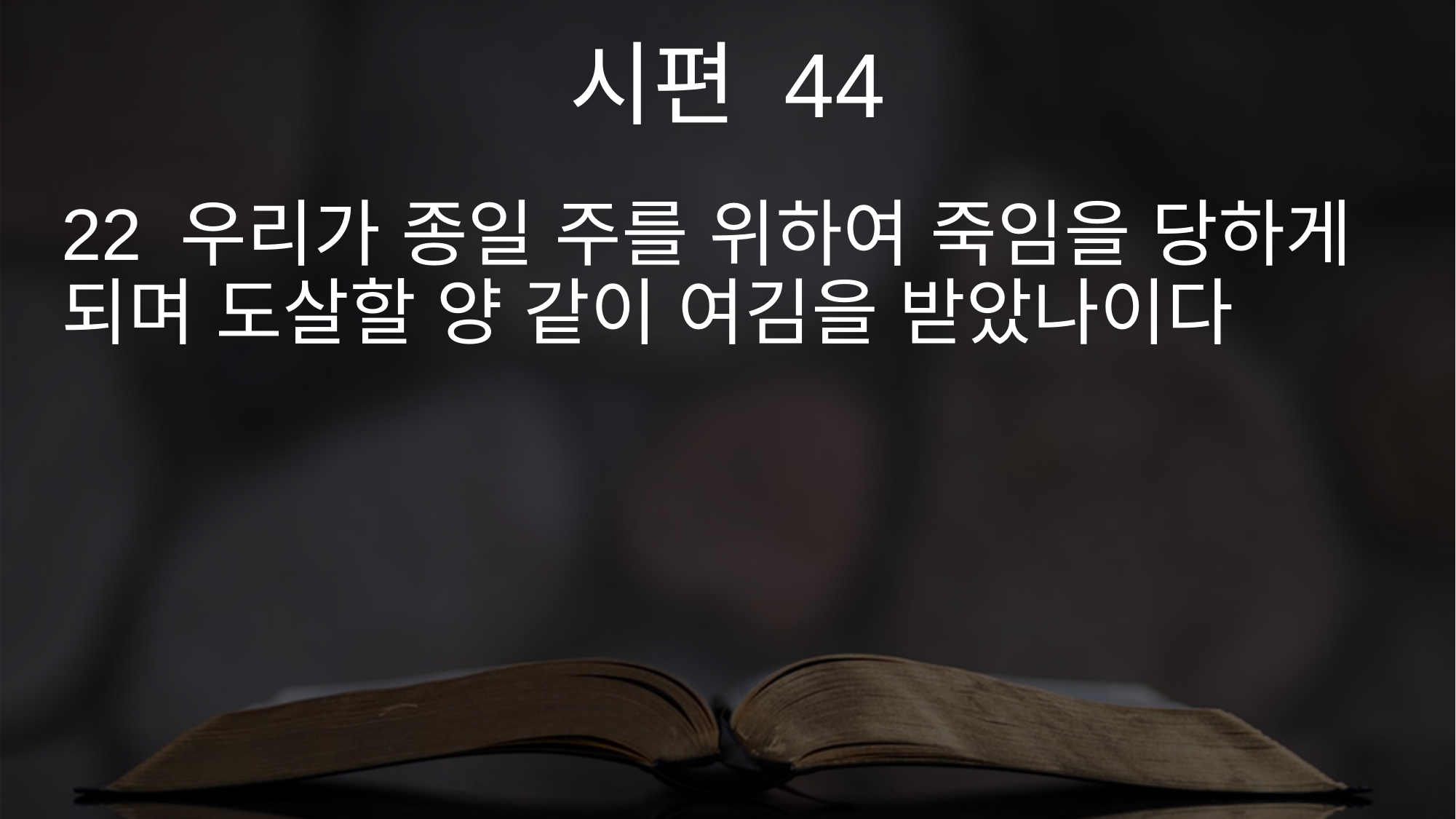

시편 44
22 우리가 종일 주를 위하여 죽임을 당하게 되며 도살할 양 같이 여김을 받았나이다